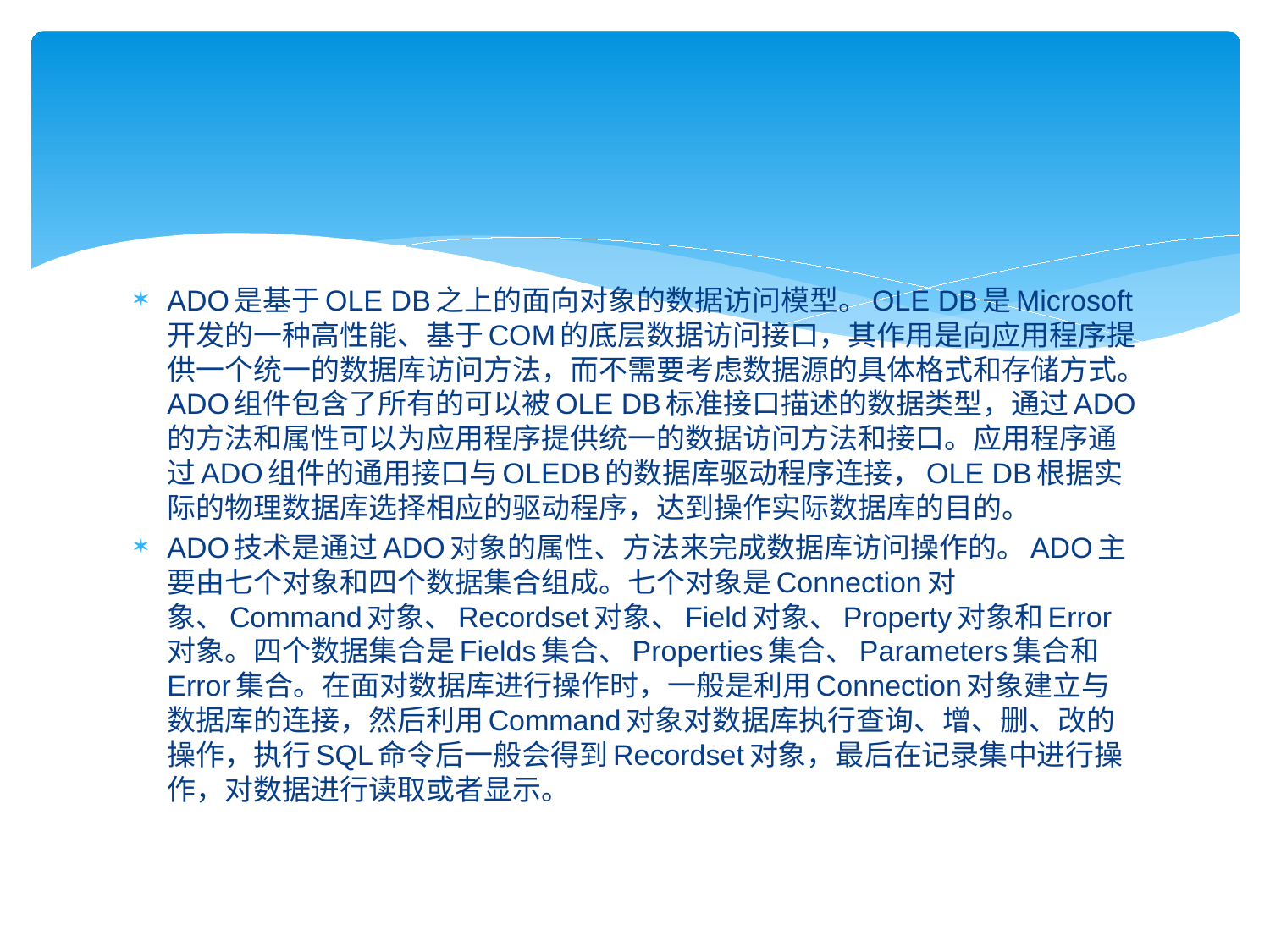

#
ADO是基于OLE DB之上的面向对象的数据访问模型。OLE DB是Microsoft开发的一种高性能、基于COM的底层数据访问接口，其作用是向应用程序提供一个统一的数据库访问方法，而不需要考虑数据源的具体格式和存储方式。ADO组件包含了所有的可以被OLE DB标准接口描述的数据类型，通过ADO的方法和属性可以为应用程序提供统一的数据访问方法和接口。应用程序通过ADO组件的通用接口与OLEDB的数据库驱动程序连接，OLE DB根据实际的物理数据库选择相应的驱动程序，达到操作实际数据库的目的。
ADO技术是通过ADO对象的属性、方法来完成数据库访问操作的。ADO主要由七个对象和四个数据集合组成。七个对象是Connection对象、Command对象、Recordset对象、Field对象、Property对象和Error对象。四个数据集合是Fields集合、Properties集合、Parameters集合和Error集合。在面对数据库进行操作时，一般是利用Connection对象建立与数据库的连接，然后利用Command对象对数据库执行查询、增、删、改的操作，执行SQL命令后一般会得到Recordset对象，最后在记录集中进行操作，对数据进行读取或者显示。